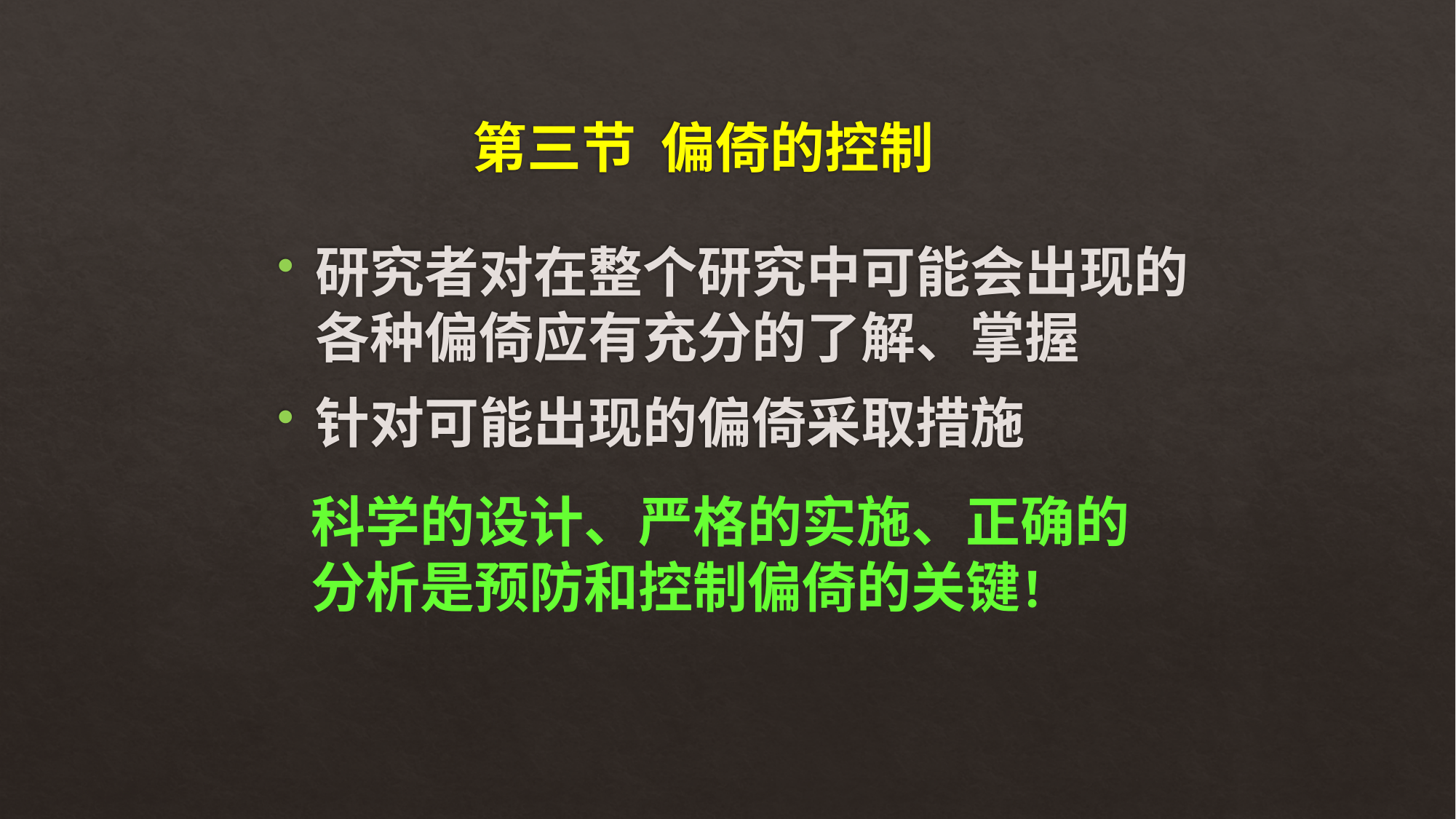

# 第三节  偏倚的控制
研究者对在整个研究中可能会出现的各种偏倚应有充分的了解、掌握
针对可能出现的偏倚采取措施
科学的设计、严格的实施、正确的分析是预防和控制偏倚的关键！